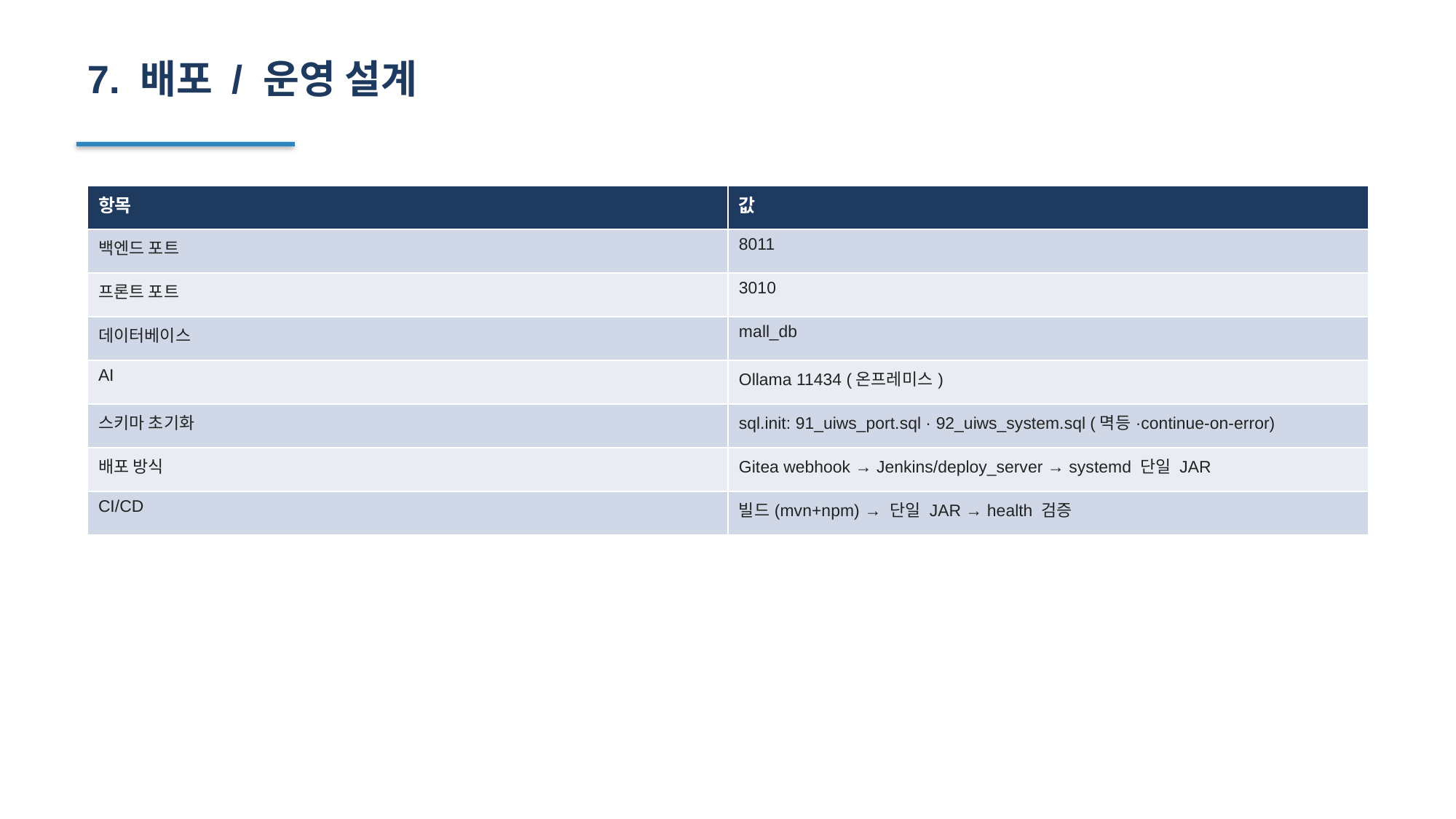

7. 배포 / 운영 설계

| 항목 | 값 |
| --- | --- |
| 백엔드 포트 | 8011 |
| 프론트 포트 | 3010 |
| 데이터베이스 | mall\_db |
| AI | Ollama 11434 (온프레미스) |
| 스키마 초기화 | sql.init: 91\_uiws\_port.sql · 92\_uiws\_system.sql (멱등·continue-on-error) |
| 배포 방식 | Gitea webhook → Jenkins/deploy\_server → systemd 단일 JAR |
| CI/CD | 빌드(mvn+npm) → 단일 JAR → health 검증 |